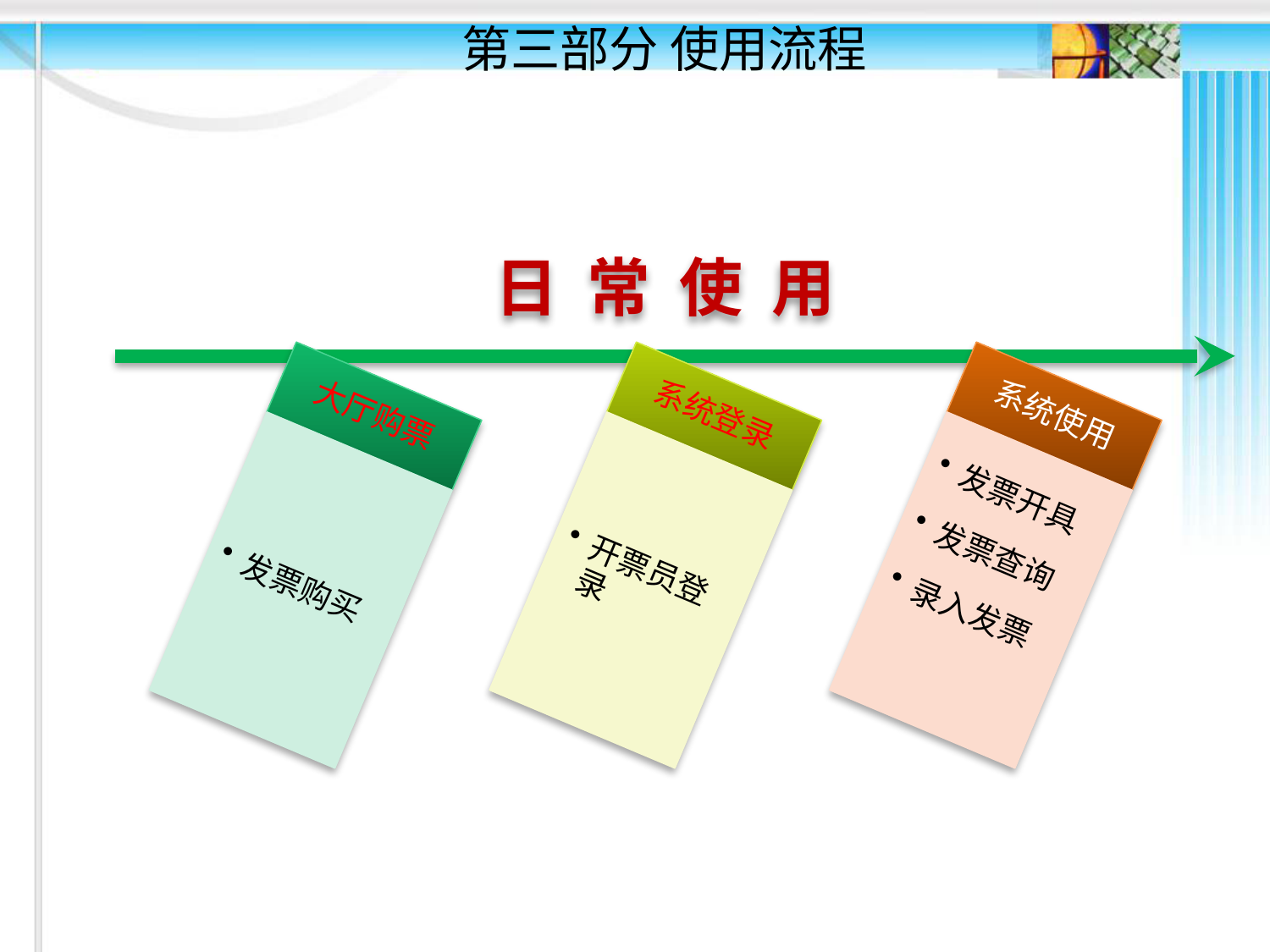

# 第三部分 使用流程
日  常  使  用
大厅购票
发票购买
系统登录
开票员登录
系统使用
发票开具
发票查询
录入发票